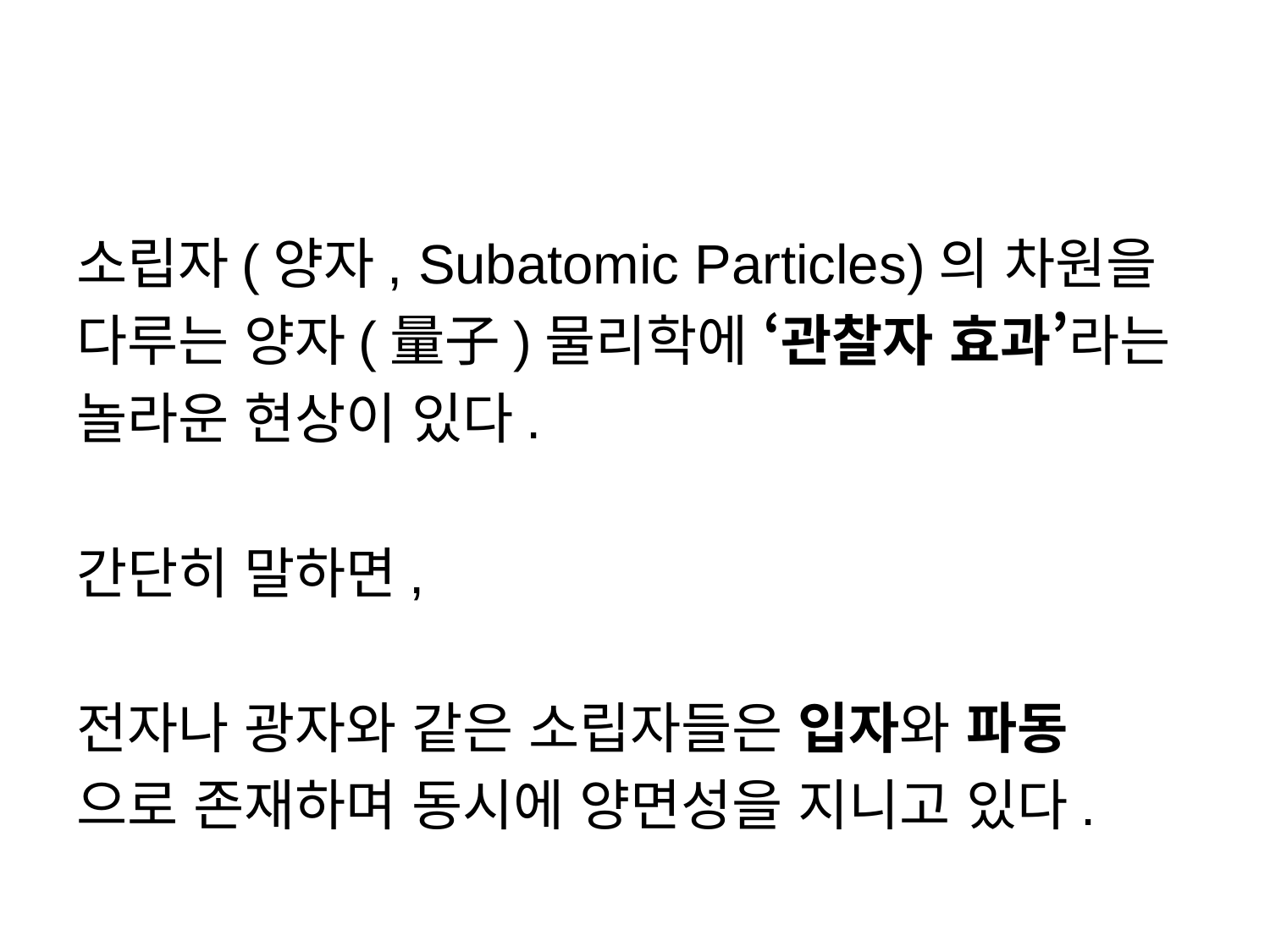

#
소립자(양자, Subatomic Particles)의 차원을
다루는 양자(量子)물리학에 ‘관찰자 효과’라는
놀라운 현상이 있다.

간단히 말하면,

전자나 광자와 같은 소립자들은 입자와 파동
으로 존재하며 동시에 양면성을 지니고 있다.